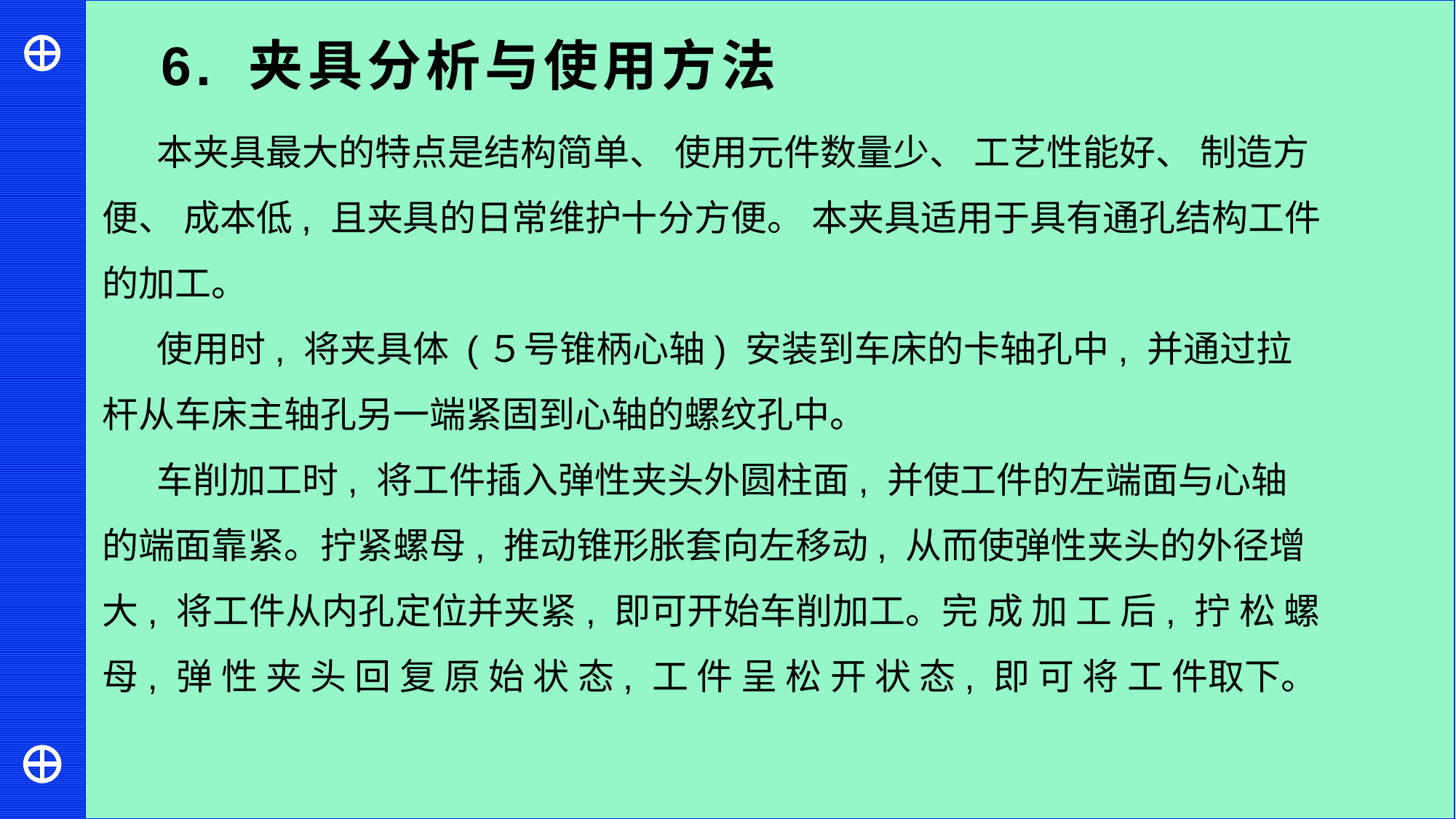

6. 夹具分析与使用方法
本夹具最大的特点是结构简单、 使用元件数量少、 工艺性能好、 制造方便、 成本低, 且夹具的日常维护十分方便。 本夹具适用于具有通孔结构工件的加工。
使用时, 将夹具体 (５号锥柄心轴) 安装到车床的卡轴孔中, 并通过拉杆从车床主轴孔另一端紧固到心轴的螺纹孔中。
车削加工时, 将工件插入弹性夹头外圆柱面, 并使工件的左端面与心轴的端面靠紧。拧紧螺母, 推动锥形胀套向左移动, 从而使弹性夹头的外径增大, 将工件从内孔定位并夹紧, 即可开始车削加工。完 成 加 工 后, 拧 松 螺 母, 弹 性 夹 头 回 复 原 始 状 态, 工 件 呈 松 开 状 态, 即 可 将 工 件取下。